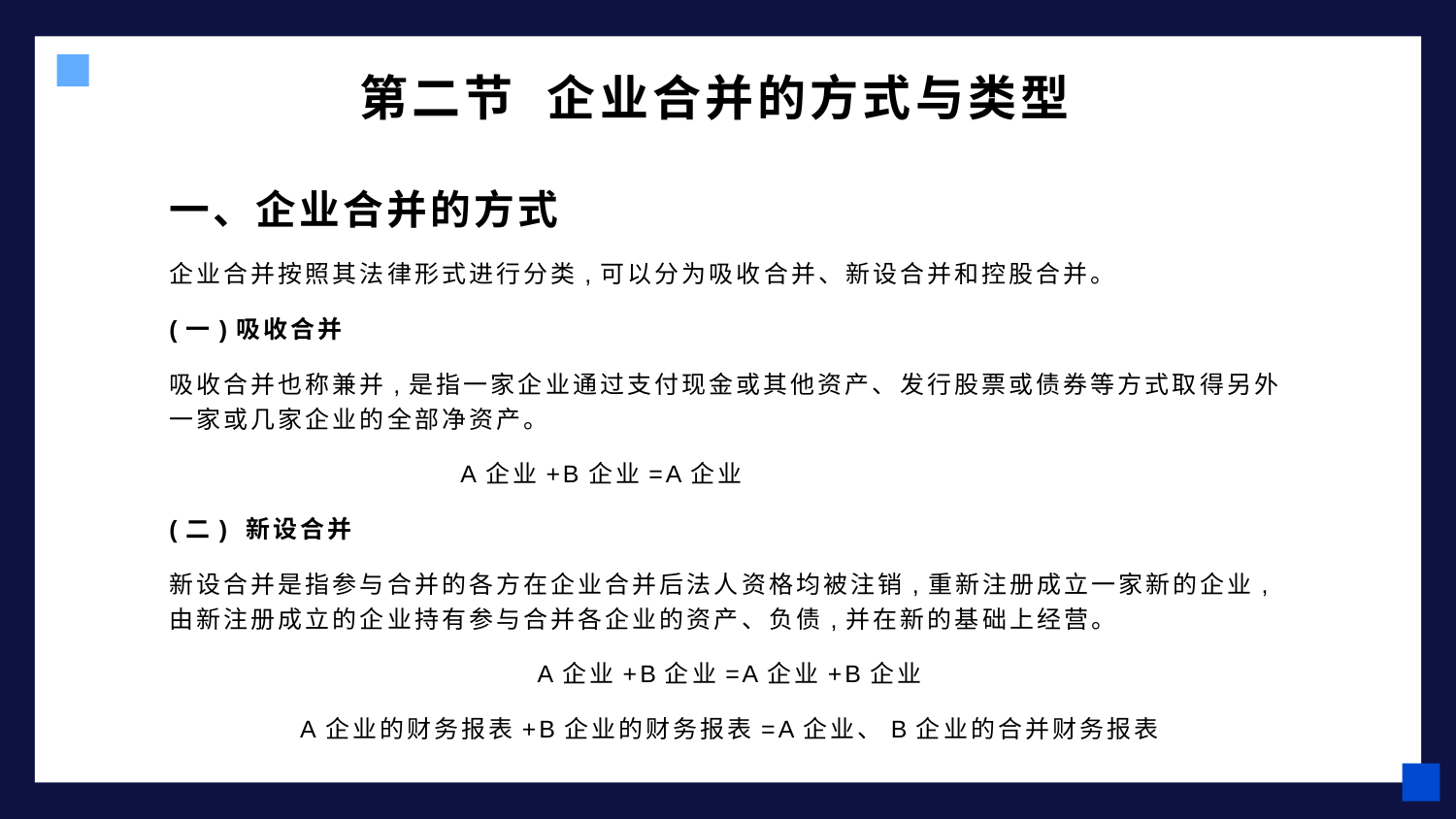

# 第二节  企业合并的方式与类型
一、企业合并的方式
企业合并按照其法律形式进行分类,可以分为吸收合并、新设合并和控股合并。
(一)吸收合并
吸收合并也称兼并,是指一家企业通过支付现金或其他资产、发行股票或债券等方式取得另外一家或几家企业的全部净资产。
		A企业+B企业=A企业
(二) 新设合并
新设合并是指参与合并的各方在企业合并后法人资格均被注销,重新注册成立一家新的企业,由新注册成立的企业持有参与合并各企业的资产、负债,并在新的基础上经营。
A企业+B企业=A企业+B企业
A企业的财务报表+B企业的财务报表=A企业、B企业的合并财务报表